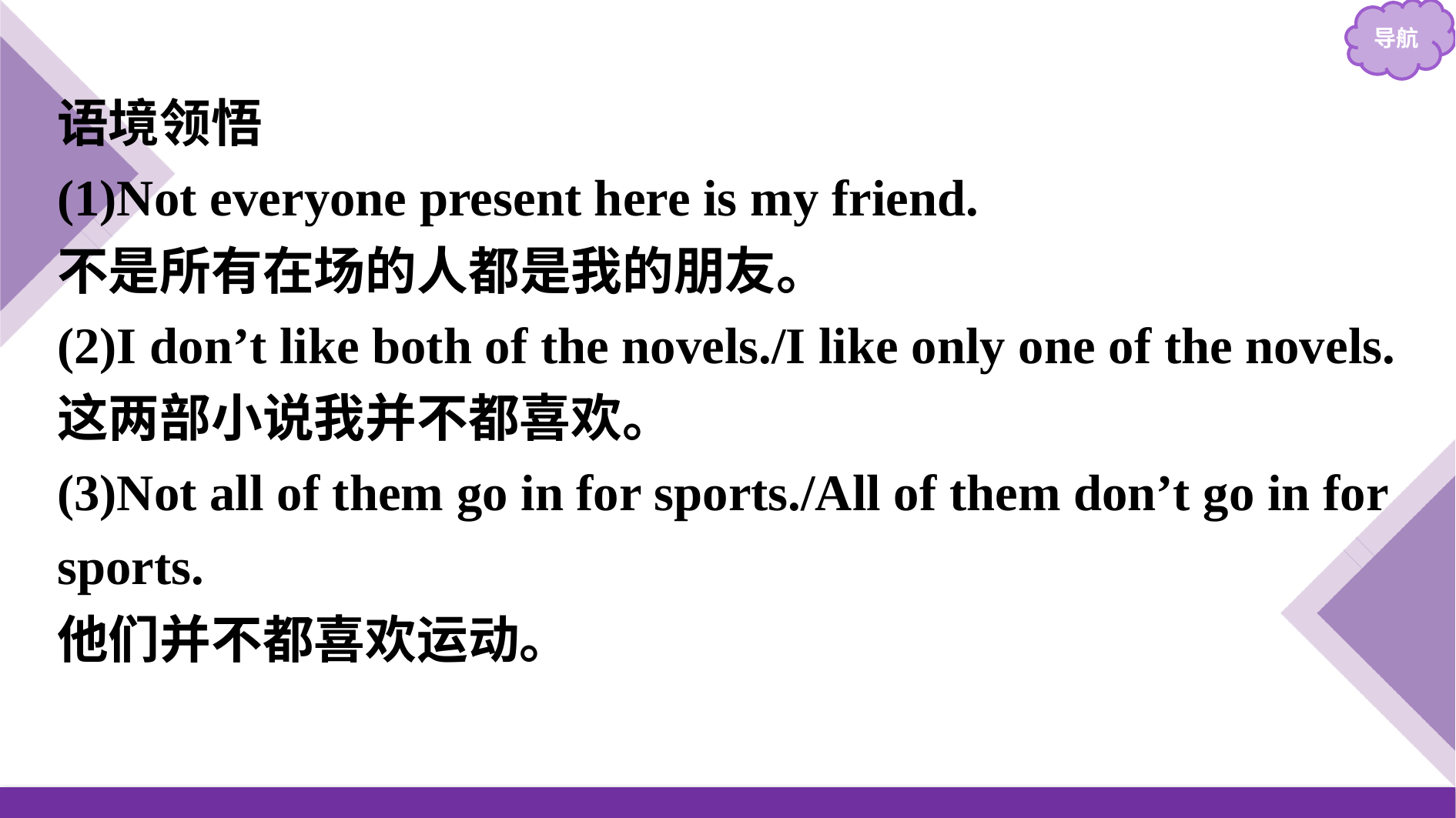

语境领悟
(1)Not everyone present here is my friend.
不是所有在场的人都是我的朋友。
(2)I don’t like both of the novels./I like only one of the novels.
这两部小说我并不都喜欢。
(3)Not all of them go in for sports./All of them don’t go in for sports.
他们并不都喜欢运动。